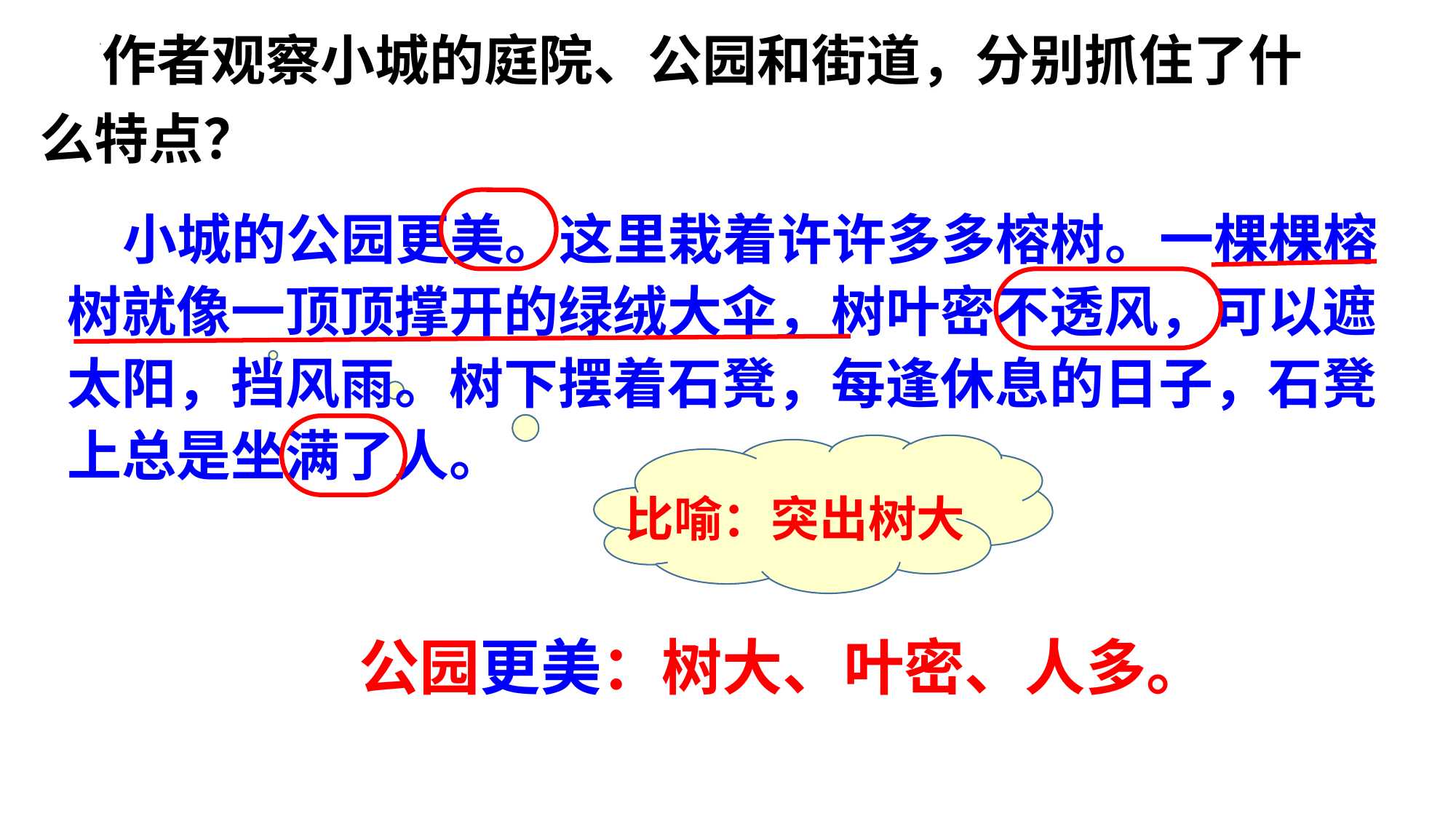

作者观察小城的庭院、公园和街道，分别抓住了什么特点？

    小城的公园更美。这里栽着许许多多榕树。一棵棵榕树就像一顶顶撑开的绿绒大伞，树叶密不透风，可以遮太阳，挡风雨。树下摆着石凳，每逢休息的日子，石凳上总是坐满了人。

比喻：突出树大
公园更美：树大、叶密、人多。